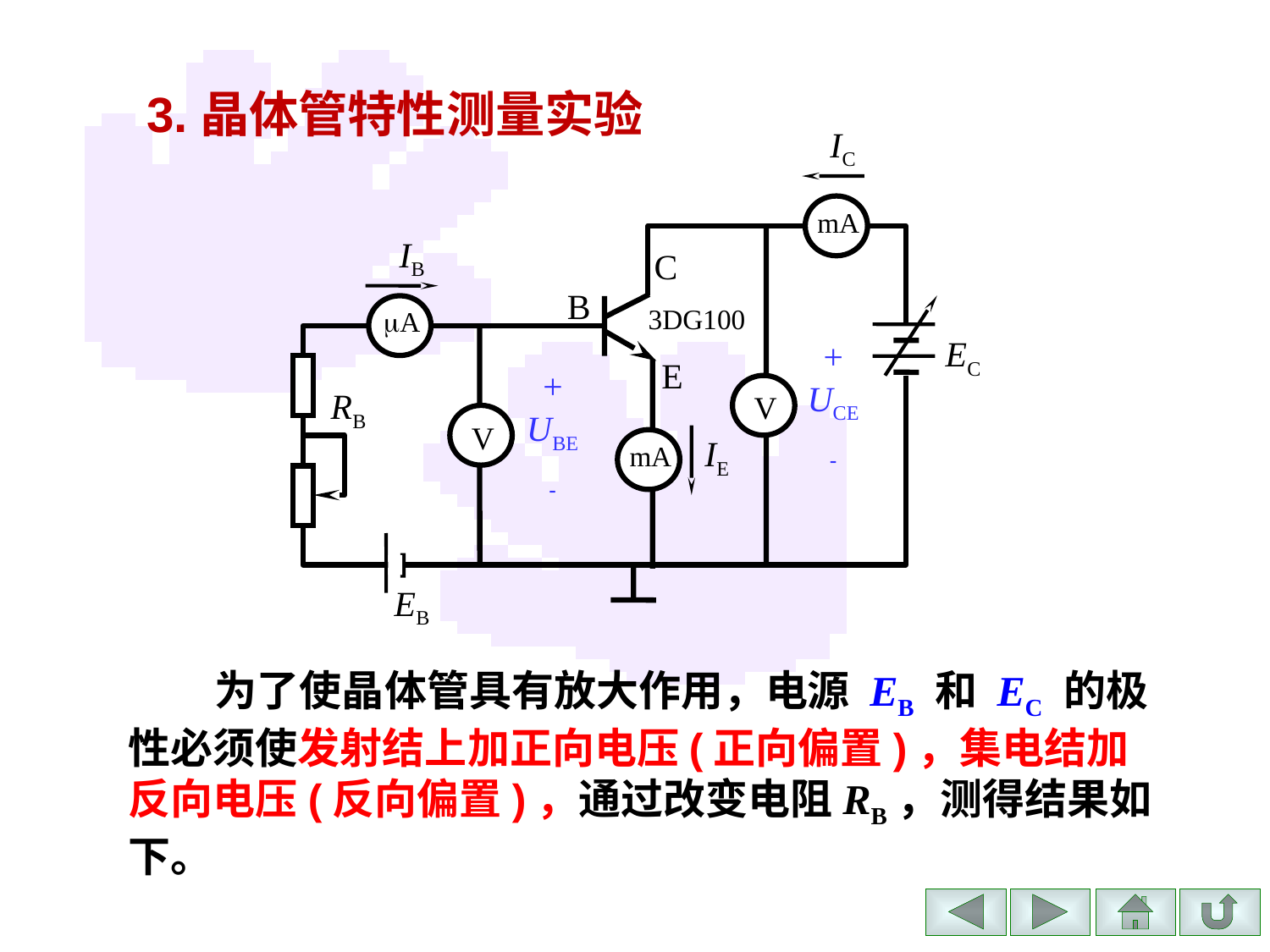

3.晶体管特性测量实验
IC

mA
IB

C
B

μA

3DG100

EC
+
UCE
−
E

+
UBE
−

V
RB

V
IE

mA

EB

        为了使晶体管具有放大作用，电源 EB 和 EC 的极性必须使发射结上加正向电压(正向偏置)，集电结加反向电压(反向偏置)，通过改变电阻RB，测得结果如下。